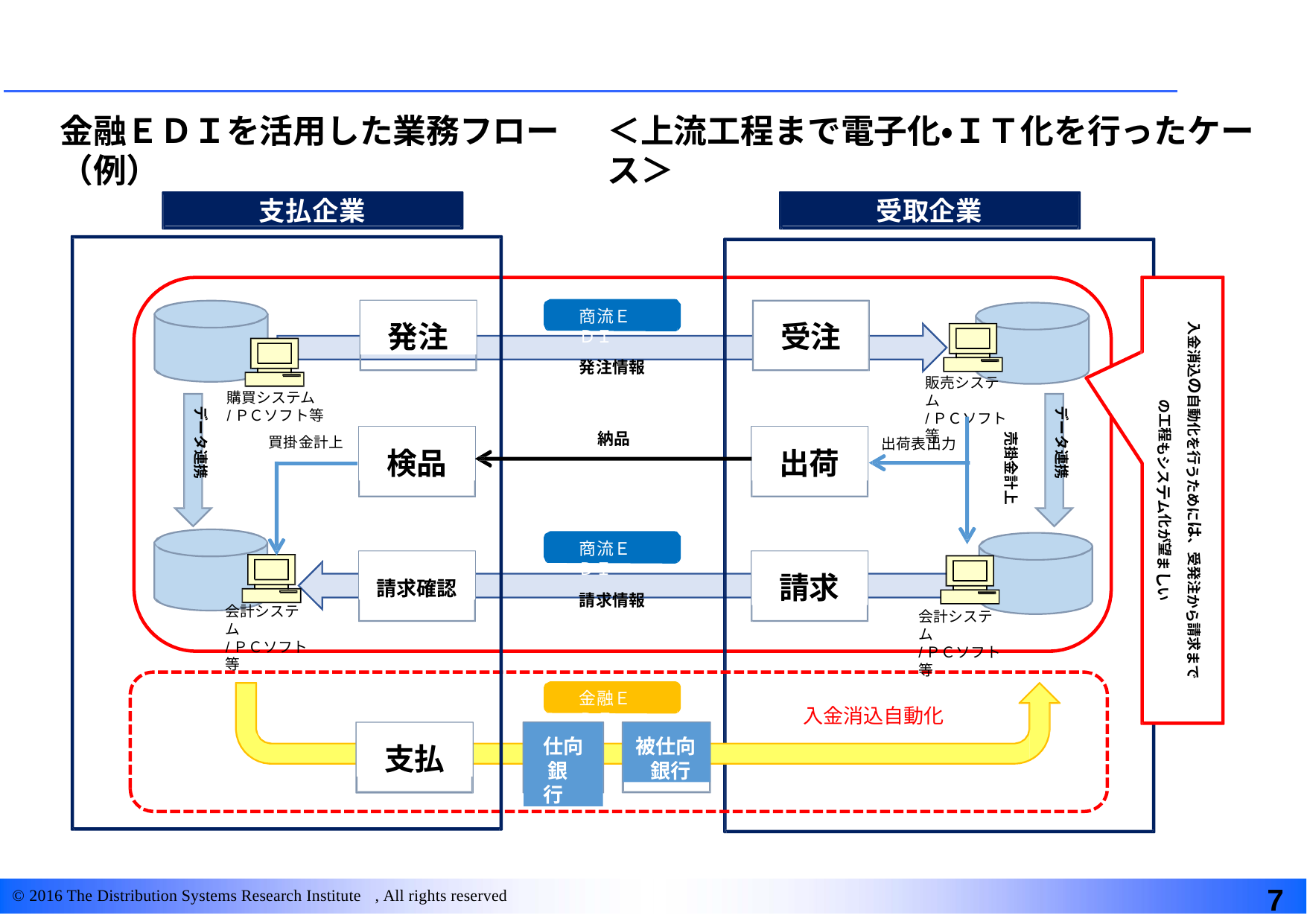

# 金融ＥＤＩを活用した業務フロー（例）
＜上流工程まで電子化・ＩＴ化を行ったケース＞

支払企業
受取企業

⼊⾦消込の⾃動化を⾏うためには、受発注から請求まで
の⼯程もシステム化が望ましい

発注

商流ＥＤＩ
発注情報

受注

販売システム
/ＰＣソフト等

購買システム
/ＰＣソフト等
買掛⾦計上

データ連携
データ連携

検品
出荷
納品
売掛金計上
出荷表出⼒

商流ＥＤＩ
請求情報

請求確認
請求

会計システム
/ＰＣソフト等
会計システム
/ＰＣソフト等

金融ＥＤＩ
⼊⾦消込⾃動化

仕向  銀行
被仕向  銀行
支払
7
© 2016 The Distribution Systems Research Institute   , All rights reserved